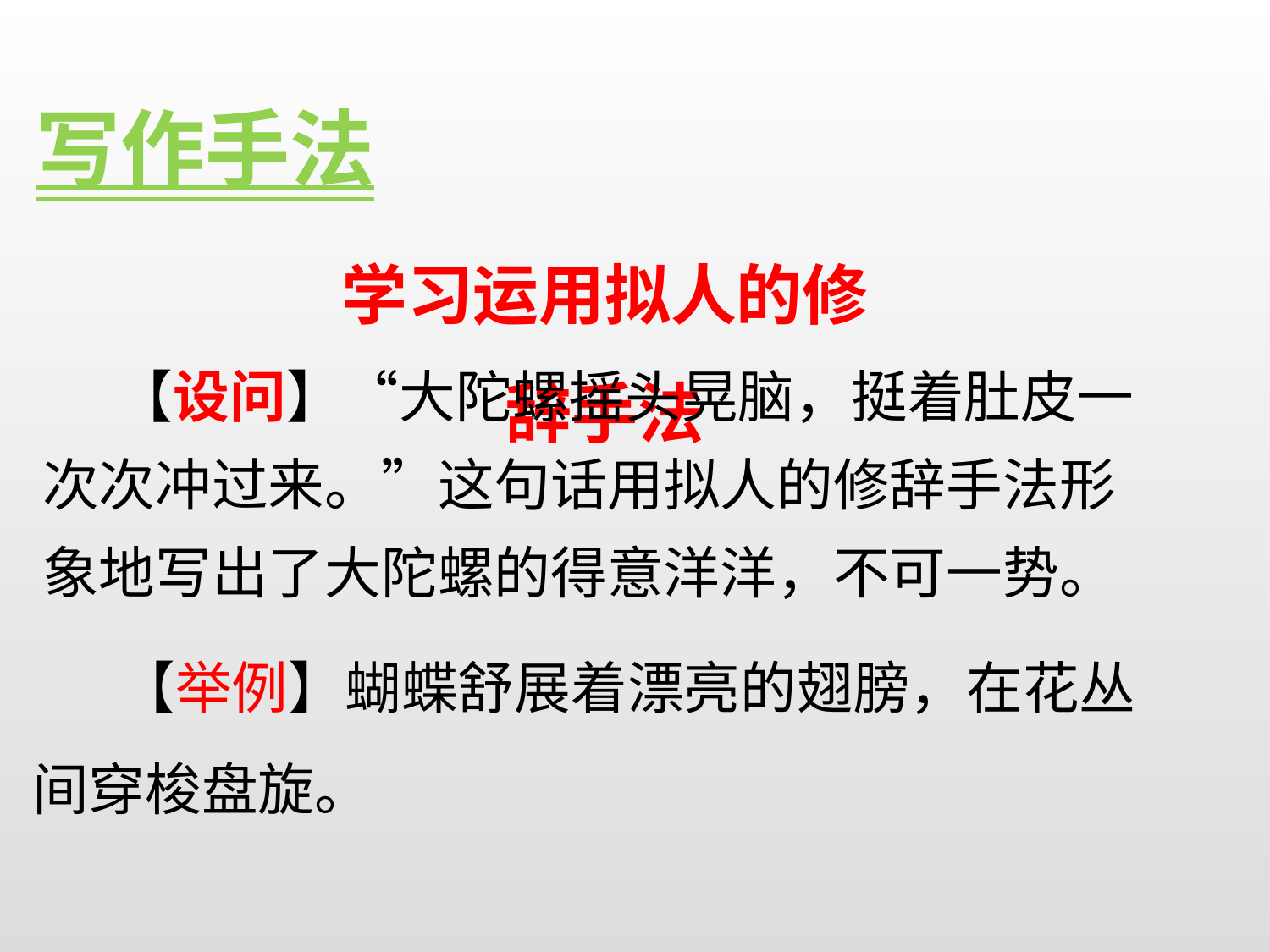

写作手法
学习运用拟人的修辞手法
【设问】“大陀螺摇头晃脑，挺着肚皮一次次冲过来。”这句话用拟人的修辞手法形象地写出了大陀螺的得意洋洋，不可一势。
【举例】蝴蝶舒展着漂亮的翅膀，在花丛间穿梭盘旋。